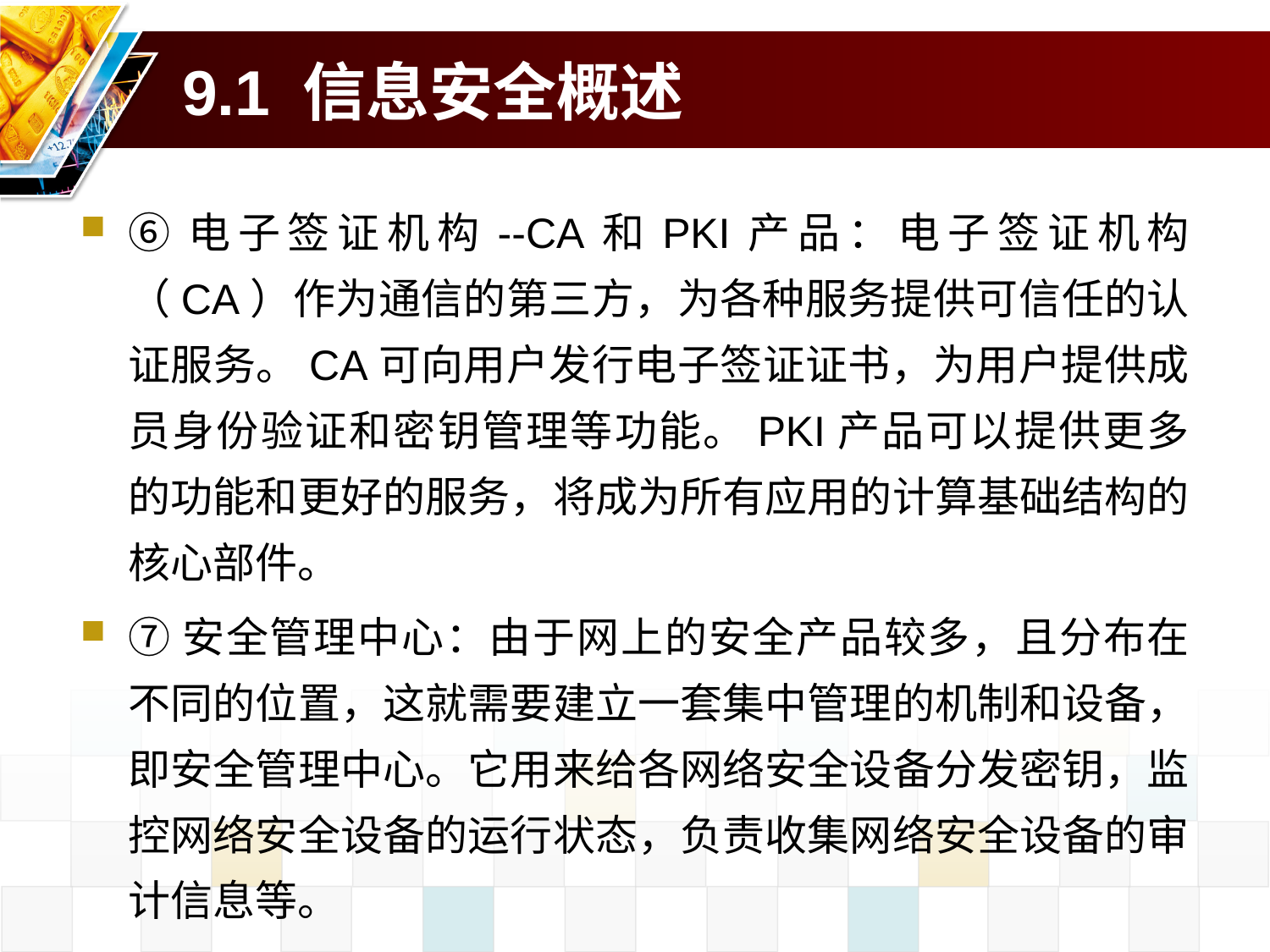

# 9.1 信息安全概述
⑥电子签证机构--CA和PKI产品：电子签证机构（CA）作为通信的第三方，为各种服务提供可信任的认证服务。CA可向用户发行电子签证证书，为用户提供成员身份验证和密钥管理等功能。PKI产品可以提供更多的功能和更好的服务，将成为所有应用的计算基础结构的核心部件。
⑦安全管理中心：由于网上的安全产品较多，且分布在不同的位置，这就需要建立一套集中管理的机制和设备，即安全管理中心。它用来给各网络安全设备分发密钥，监控网络安全设备的运行状态，负责收集网络安全设备的审计信息等。